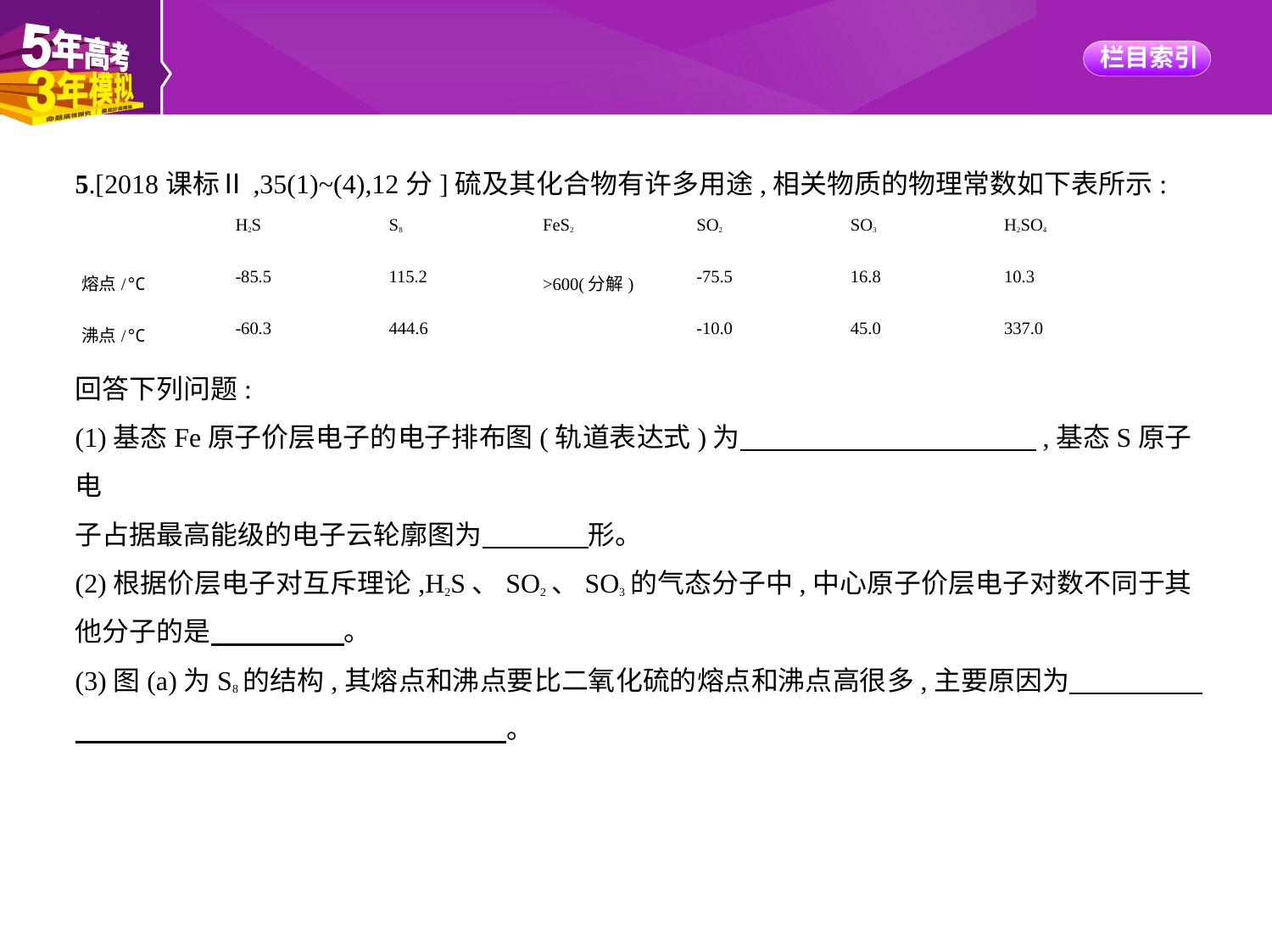

5.[2018课标Ⅱ,35(1)~(4),12分]硫及其化合物有许多用途,相关物质的物理常数如下表所示:
|  | H2S | S8 | FeS2 | SO2 | SO3 | H2SO4 |
| --- | --- | --- | --- | --- | --- | --- |
| 熔点/℃ | -85.5 | 115.2 | >600(分解) | -75.5 | 16.8 | 10.3 |
| 沸点/℃ | -60.3 | 444.6 |  | -10.0 | 45.0 | 337.0 |
回答下列问题:
(1)基态Fe原子价层电子的电子排布图(轨道表达式)为　　　　　　　　　　    ,基态S原子电
子占据最高能级的电子云轮廓图为　　　    形。
(2)根据价层电子对互斥理论,H2S、SO2、SO3的气态分子中,中心原子价层电子对数不同于其
他分子的是　　　　    。
(3)图(a)为S8的结构,其熔点和沸点要比二氧化硫的熔点和沸点高很多,主要原因为　　　　    
　　　　　　　　　　　　　　　    。